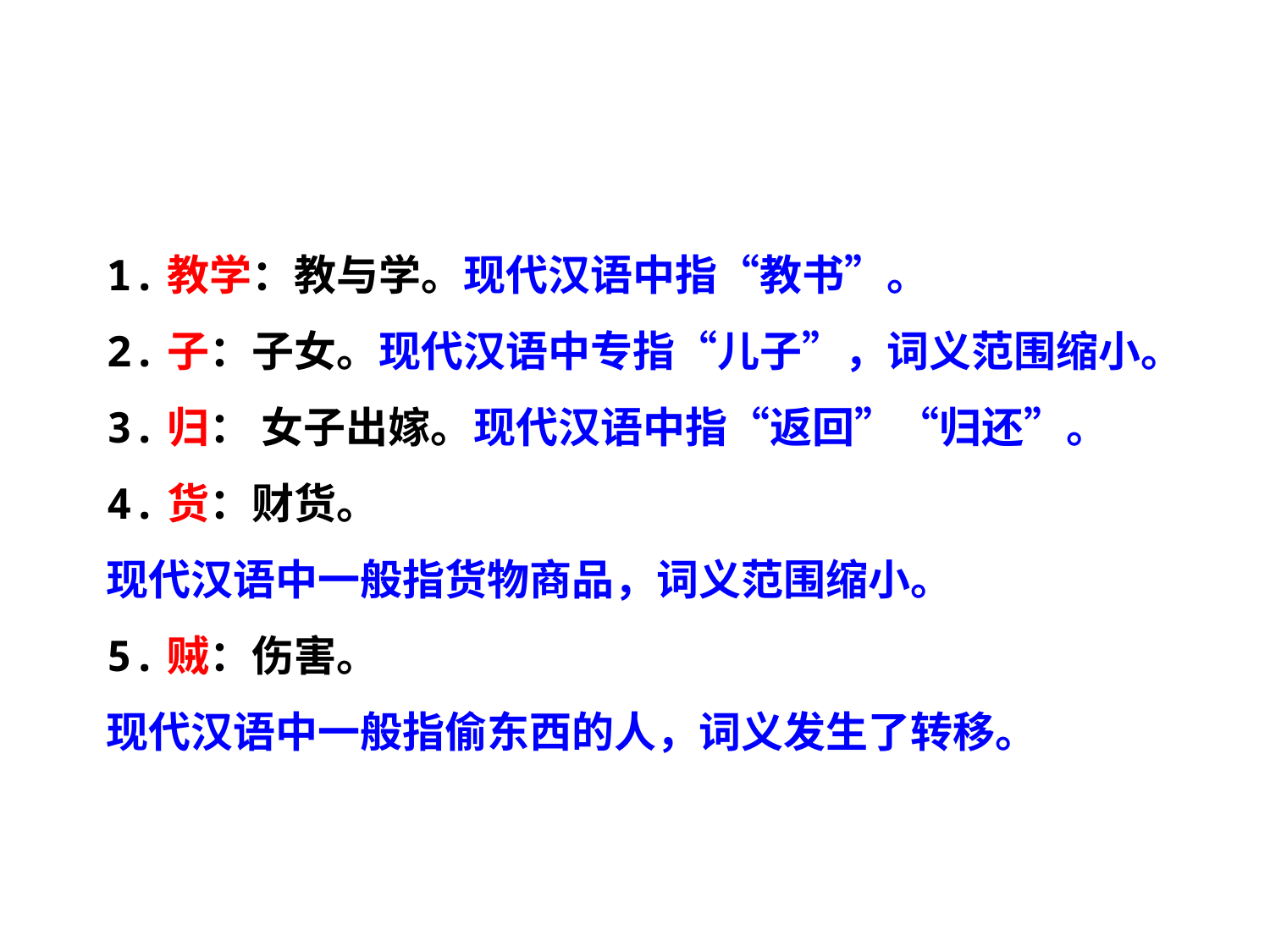

1.教学：教与学。现代汉语中指“教书”。
2.子：子女。现代汉语中专指“儿子”，词义范围缩小。
3.归： 女子出嫁。现代汉语中指“返回”“归还”。
4.货：财货。
现代汉语中一般指货物商品，词义范围缩小。
5.贼：伤害。
现代汉语中一般指偷东西的人，词义发生了转移。